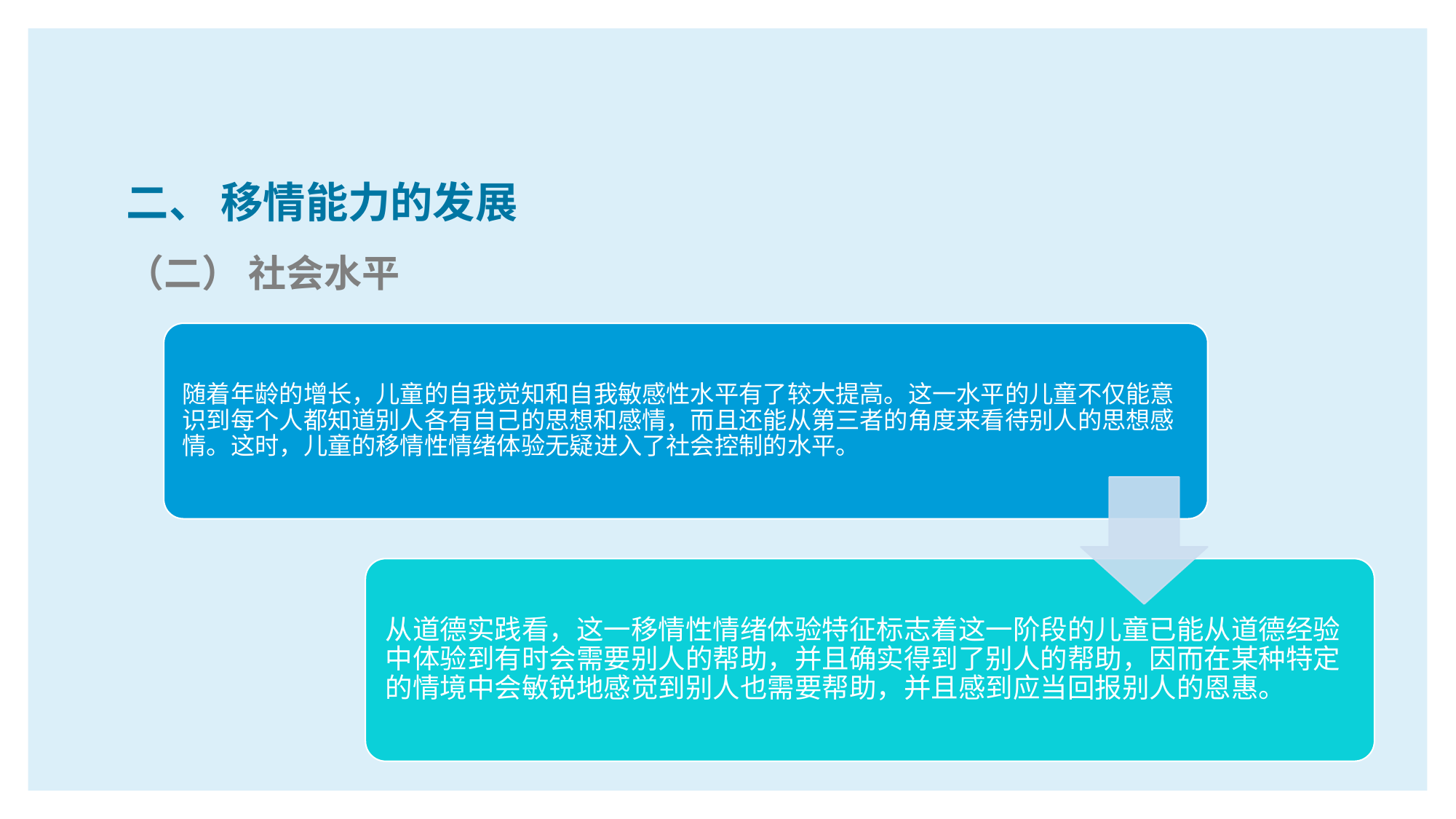

二、 移情能力的发展
（二） 社会水平
随着年龄的增长，儿童的自我觉知和自我敏感性水平有了较大提高。这一水平的儿童不仅能意识到每个人都知道别人各有自己的思想和感情，而且还能从第三者的角度来看待别人的思想感情。这时，儿童的移情性情绪体验无疑进入了社会控制的水平。
从道德实践看，这一移情性情绪体验特征标志着这一阶段的儿童已能从道德经验中体验到有时会需要别人的帮助，并且确实得到了别人的帮助，因而在某种特定的情境中会敏锐地感觉到别人也需要帮助，并且感到应当回报别人的恩惠。